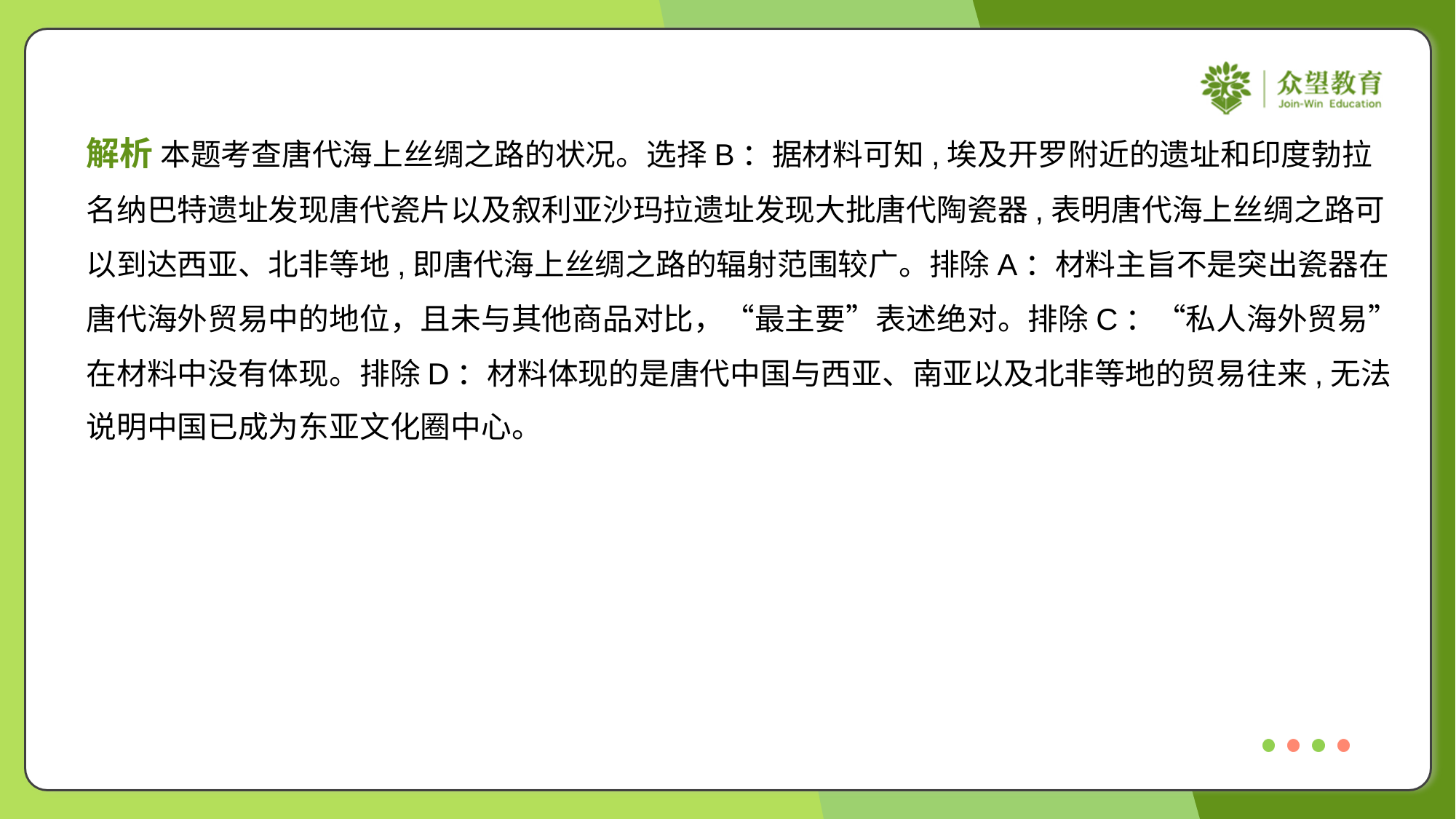

解析 本题考查唐代海上丝绸之路的状况。选择B：据材料可知,埃及开罗附近的遗址和印度勃拉
名纳巴特遗址发现唐代瓷片以及叙利亚沙玛拉遗址发现大批唐代陶瓷器,表明唐代海上丝绸之路可
以到达西亚、北非等地,即唐代海上丝绸之路的辐射范围较广。排除A：材料主旨不是突出瓷器在
唐代海外贸易中的地位，且未与其他商品对比，“最主要”表述绝对。排除C：“私人海外贸易”
在材料中没有体现。排除D：材料体现的是唐代中国与西亚、南亚以及北非等地的贸易往来,无法
说明中国已成为东亚文化圈中心。